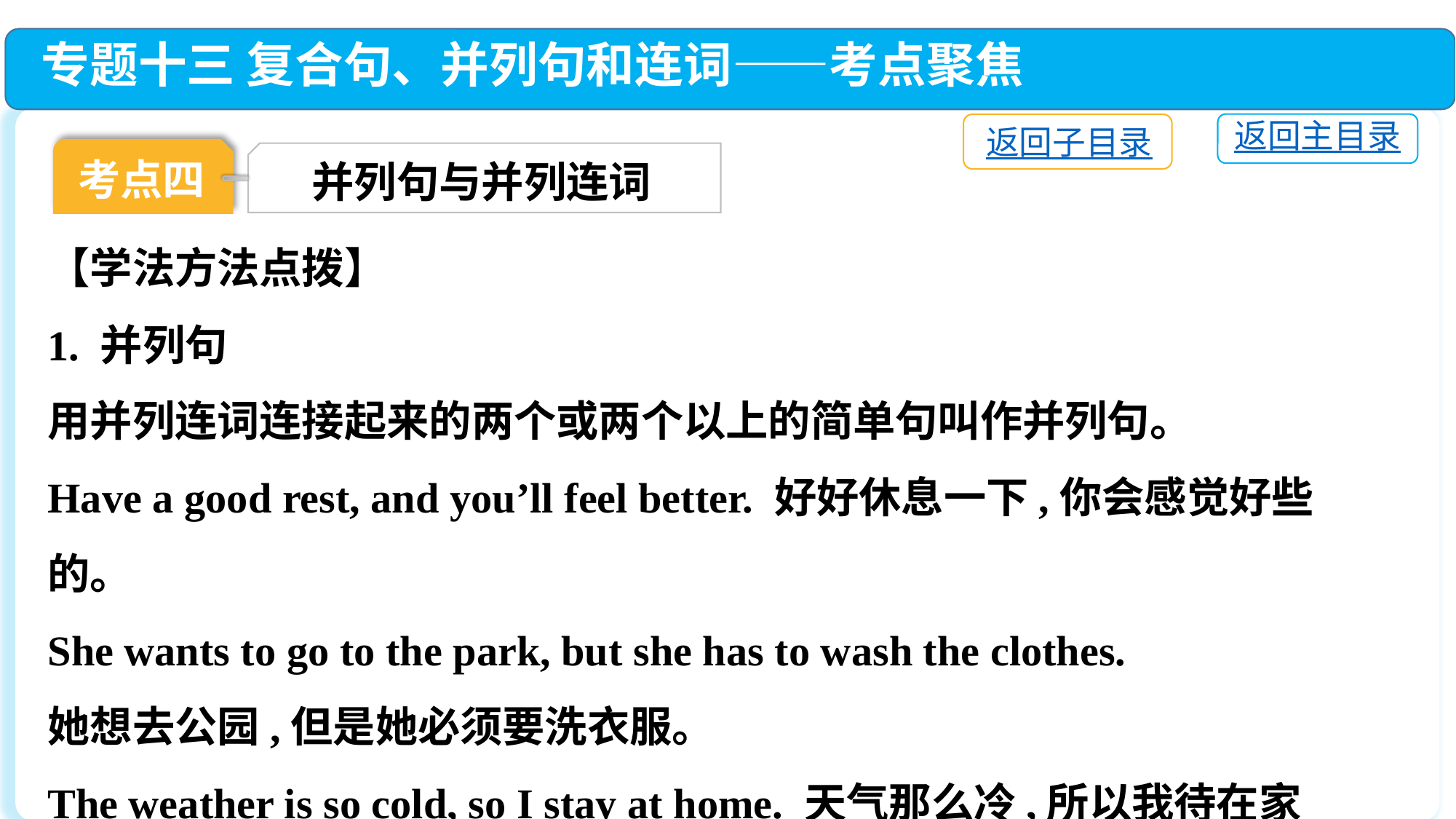

专题十三 复合句、并列句和连词——考点聚焦

返回主目录

返回子目录
考点四
并列句与并列连词

【学法方法点拨】
1. 并列句
用并列连词连接起来的两个或两个以上的简单句叫作并列句。
Have a good rest, and you’ll feel better. 好好休息一下,你会感觉好些的。
She wants to go to the park, but she has to wash the clothes.
她想去公园,但是她必须要洗衣服。
The weather is so cold, so I stay at home. 天气那么冷,所以我待在家里。
Hurry up, or you’ll be late. 快点, 否则你会迟到的。